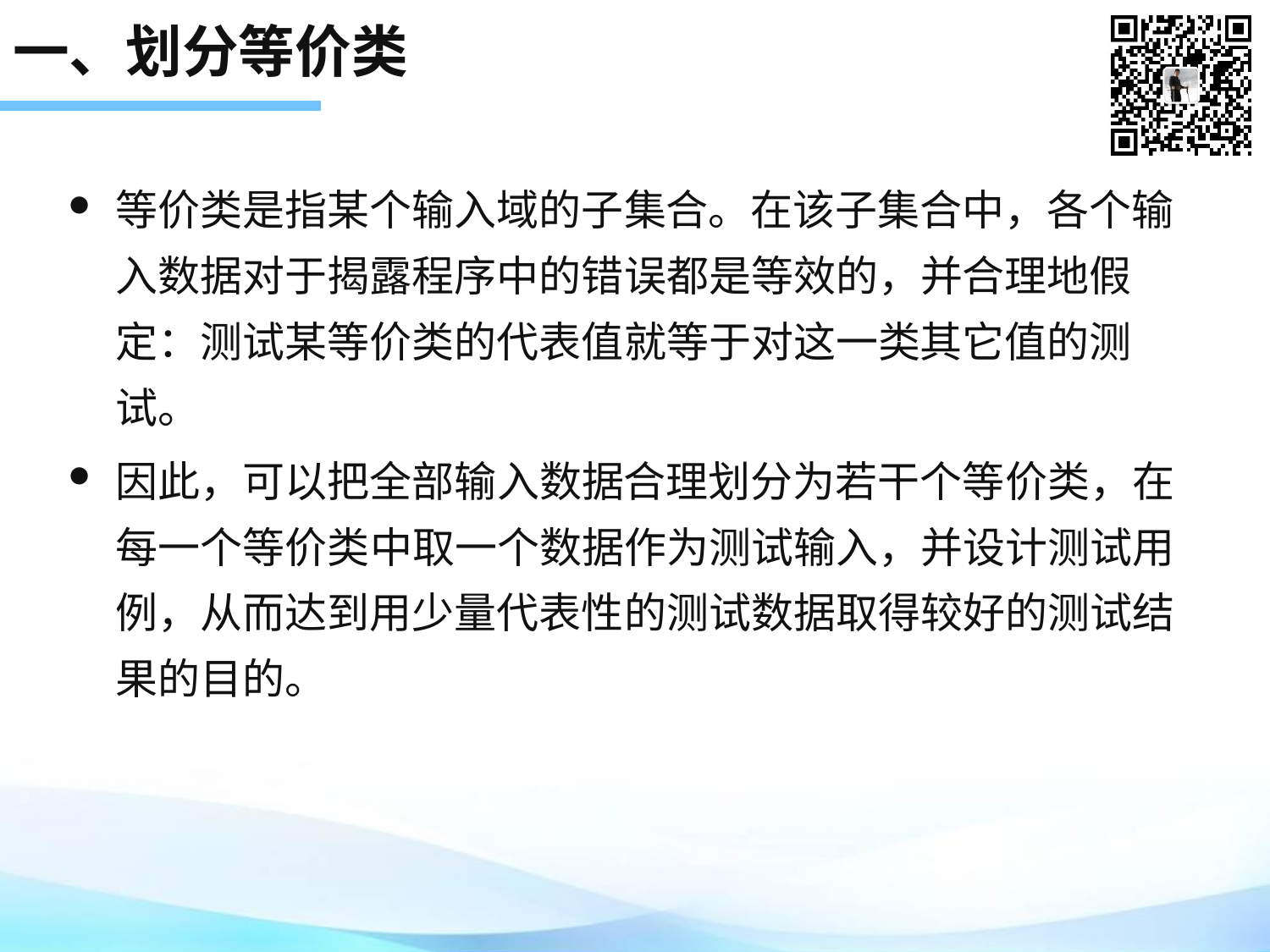

# 一、划分等价类
等价类是指某个输入域的子集合。在该子集合中，各个输入数据对于揭露程序中的错误都是等效的，并合理地假定：测试某等价类的代表值就等于对这一类其它值的测试。
因此，可以把全部输入数据合理划分为若干个等价类，在每一个等价类中取一个数据作为测试输入，并设计测试用例，从而达到用少量代表性的测试数据取得较好的测试结果的目的。